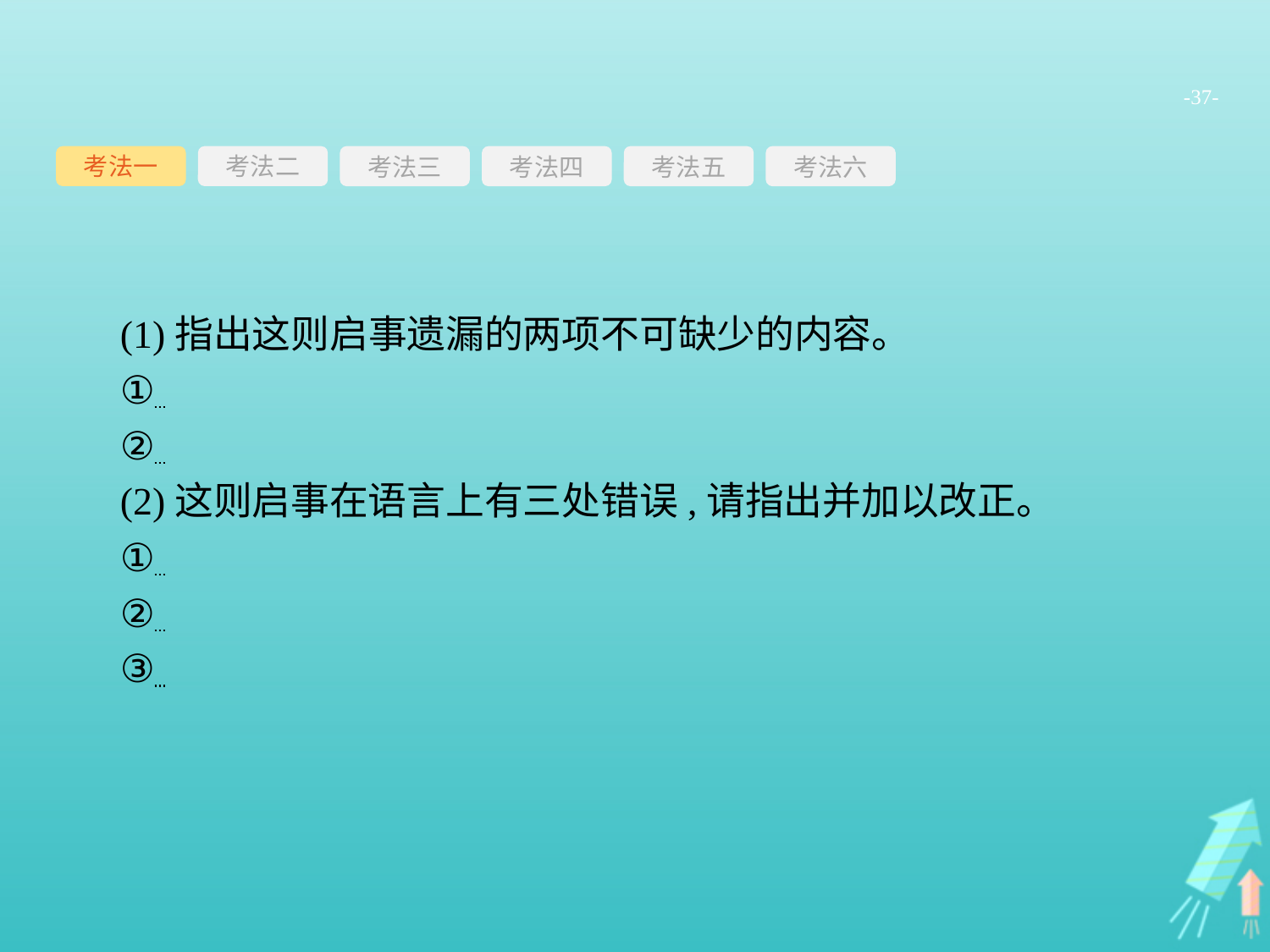

-37-
考法一
考法三
考法四
考法五
考法六
考法二
(1)指出这则启事遗漏的两项不可缺少的内容。
①
②
(2)这则启事在语言上有三处错误,请指出并加以改正。
①
②
③